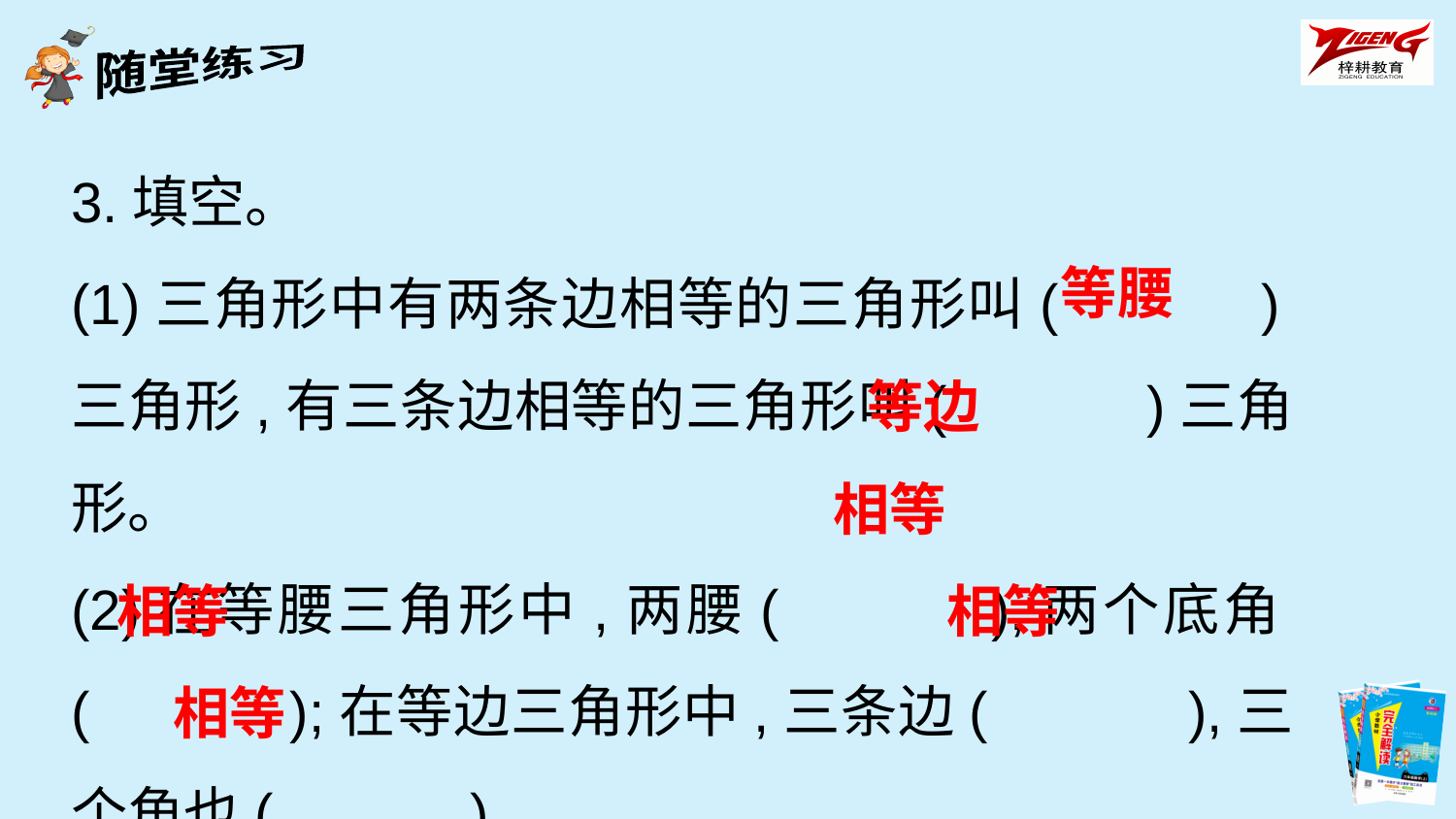

3.填空。
(1)三角形中有两条边相等的三角形叫(　　　)三角形,有三条边相等的三角形叫(　　　)三角形。
(2)在等腰三角形中,两腰(　　　),两个底角(　　　);在等边三角形中,三条边(　　　),三个角也(　　　)。
等腰
等边
相等
相等
相等
相等